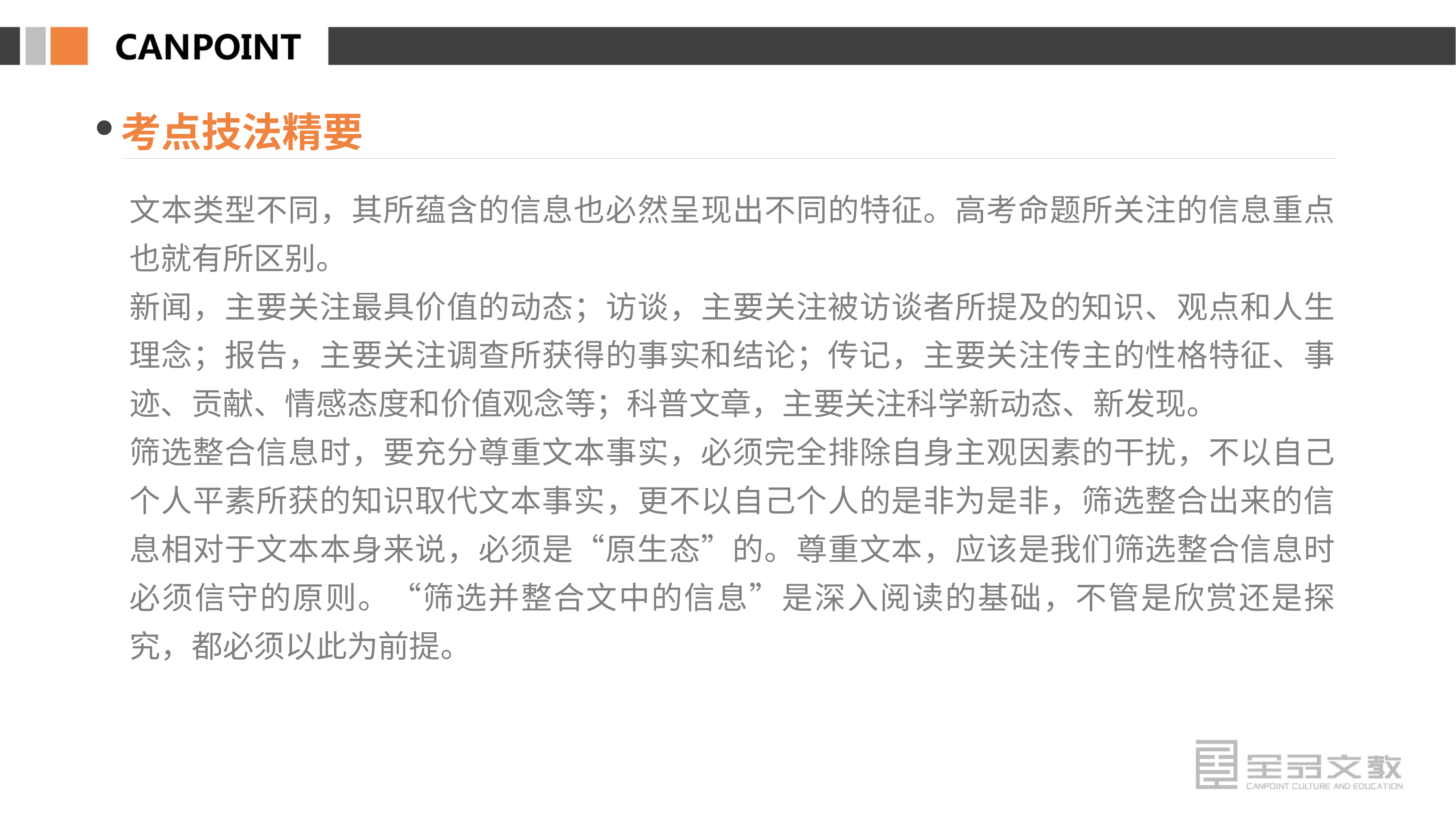

考点技法精要

文本类型不同，其所蕴含的信息也必然呈现出不同的特征。高考命题所关注的信息重点也就有所区别。
新闻，主要关注最具价值的动态；访谈，主要关注被访谈者所提及的知识、观点和人生理念；报告，主要关注调查所获得的事实和结论；传记，主要关注传主的性格特征、事迹、贡献、情感态度和价值观念等；科普文章，主要关注科学新动态、新发现。
筛选整合信息时，要充分尊重文本事实，必须完全排除自身主观因素的干扰，不以自己个人平素所获的知识取代文本事实，更不以自己个人的是非为是非，筛选整合出来的信息相对于文本本身来说，必须是“原生态”的。尊重文本，应该是我们筛选整合信息时必须信守的原则。“筛选并整合文中的信息”是深入阅读的基础，不管是欣赏还是探究，都必须以此为前提。